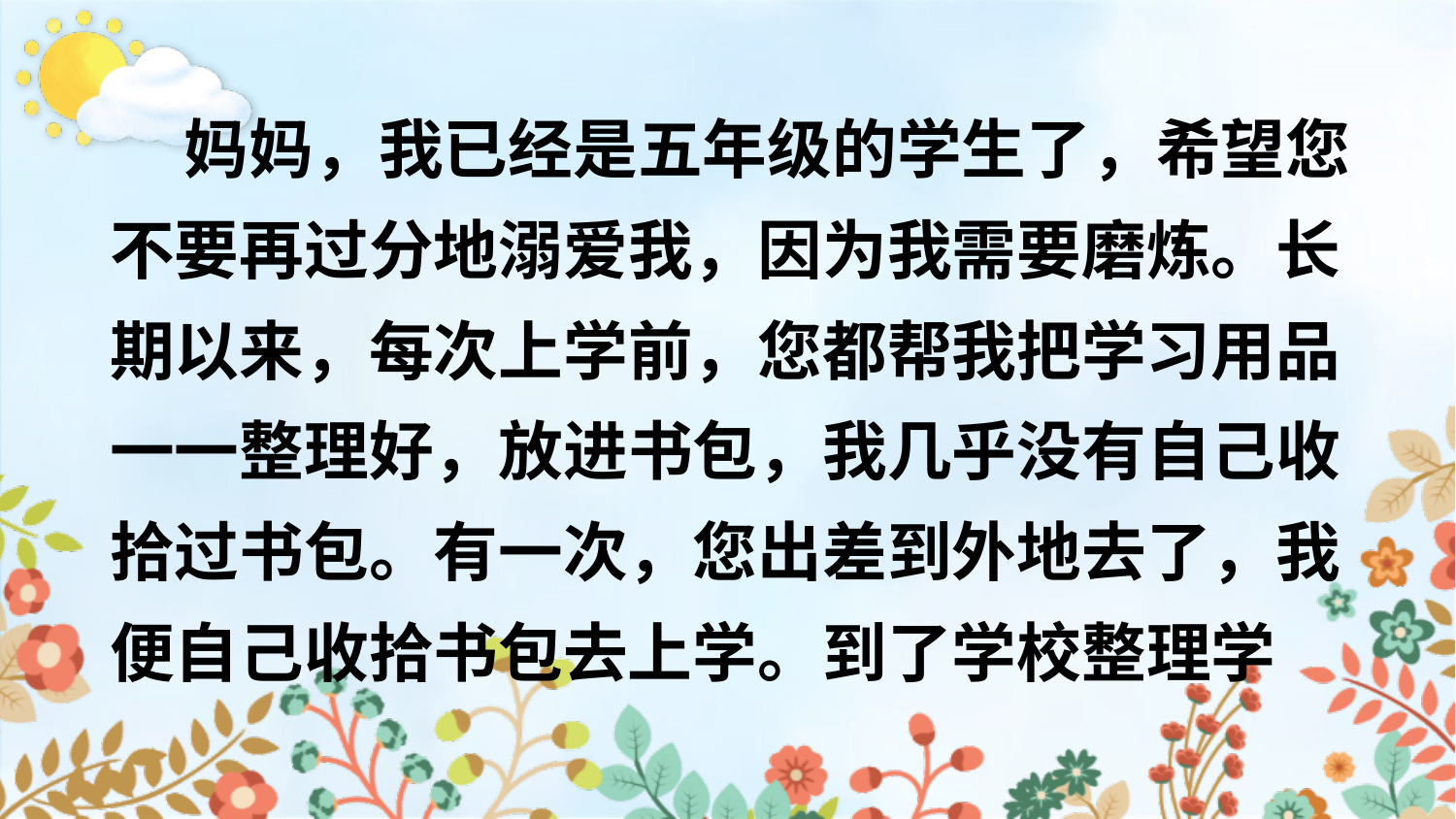

妈妈，我已经是五年级的学生了，希望您不要再过分地溺爱我，因为我需要磨炼。长期以来，每次上学前，您都帮我把学习用品一一整理好，放进书包，我几乎没有自己收拾过书包。有一次，您出差到外地去了，我便自己收拾书包去上学。到了学校整理学